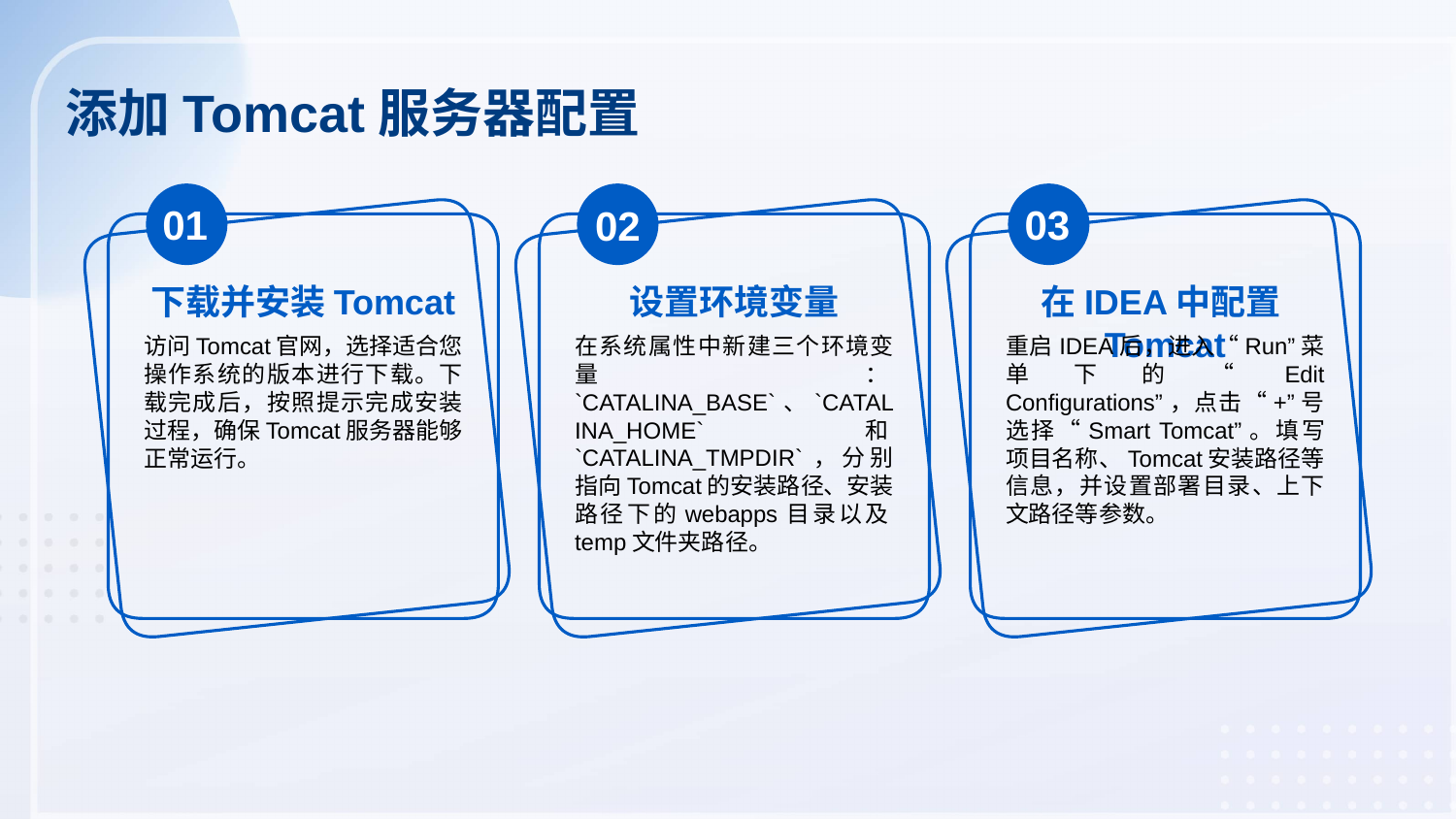

添加Tomcat服务器配置
01
03
02

下载并安装Tomcat
设置环境变量
在IDEA中配置Tomcat
访问Tomcat官网，选择适合您操作系统的版本进行下载。下载完成后，按照提示完成安装过程，确保Tomcat服务器能够正常运行。
在系统属性中新建三个环境变量：`CATALINA_BASE`、`CATALINA_HOME`和`CATALINA_TMPDIR`，分别指向Tomcat的安装路径、安装路径下的webapps目录以及temp文件夹路径。
重启IDEA后，进入“Run”菜单下的“Edit Configurations”，点击“+”号选择“Smart Tomcat”。填写项目名称、Tomcat安装路径等信息，并设置部署目录、上下文路径等参数。